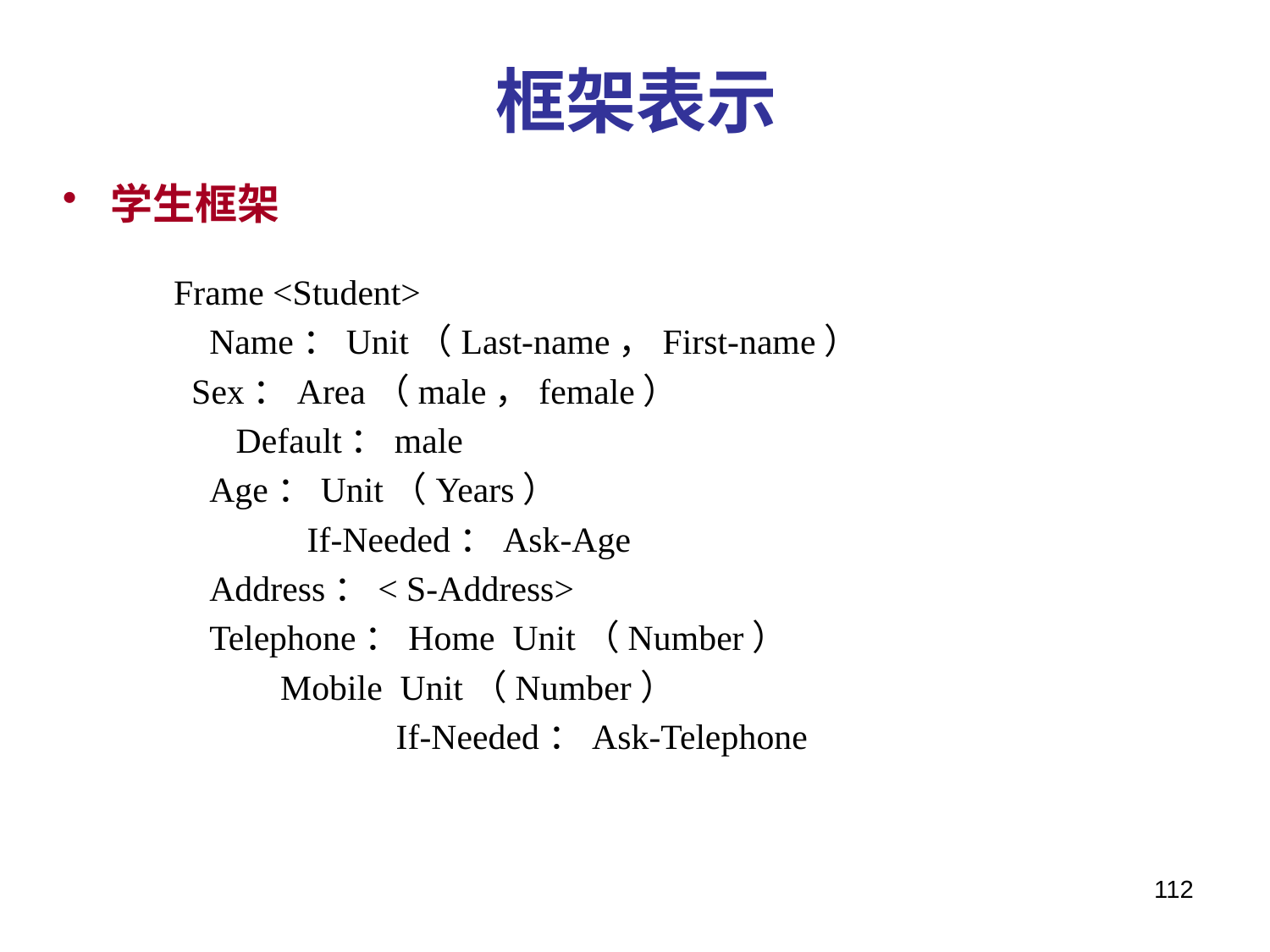

# 框架表示
学生框架

Frame <Student>
    Name：Unit（Last-name，First-name）
  Sex：Area（male，female）
       Default：male
    Age：Unit（Years）
               If-Needed：Ask-Age
    Address：< S-Address>
    Telephone：Home  Unit（Number）
            Mobile  Unit（Number）
                         If-Needed：Ask-Telephone
112